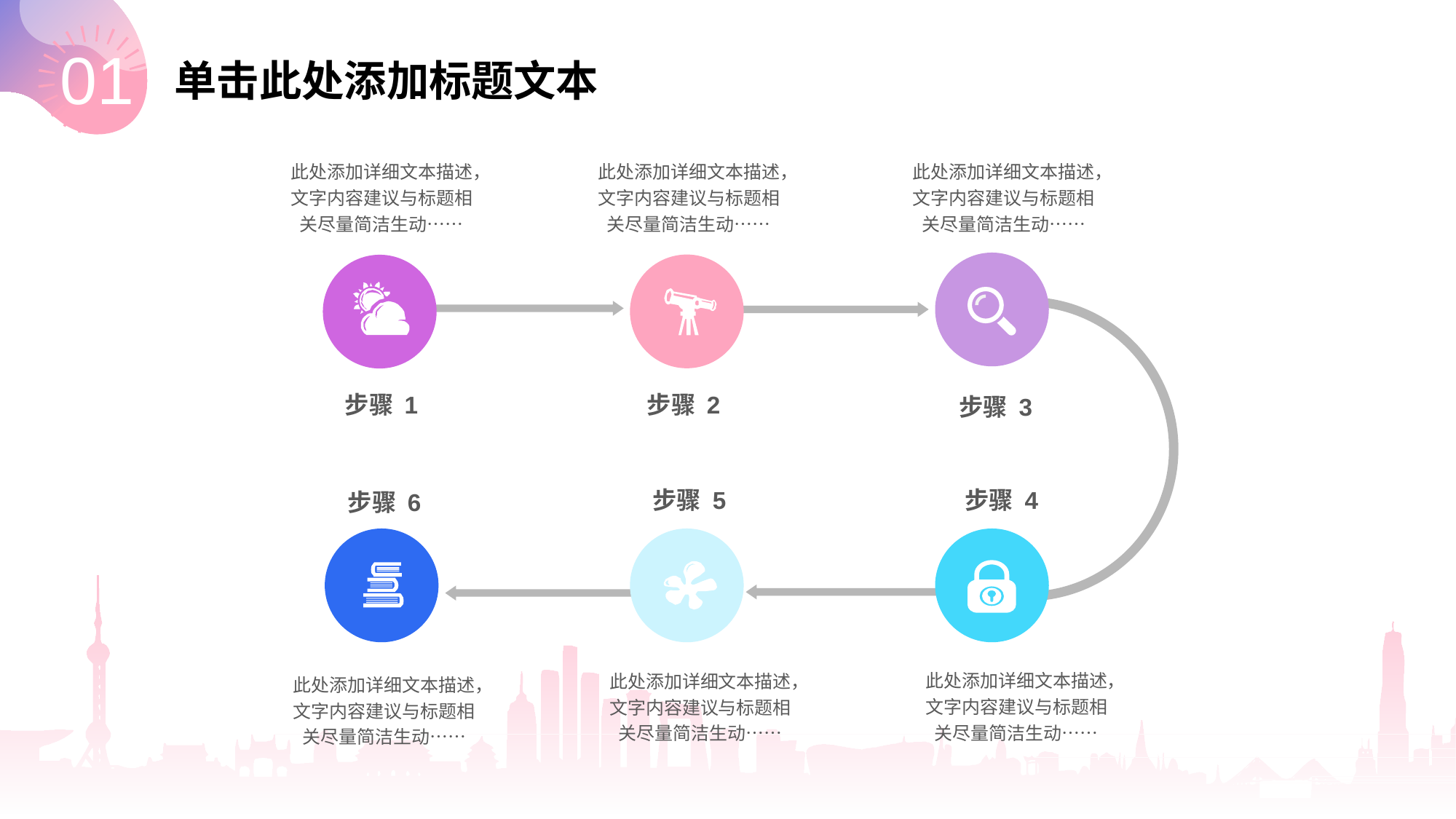

01
单击此处添加标题文本
此处添加详细文本描述，文字内容建议与标题相关尽量简洁生动……
此处添加详细文本描述，文字内容建议与标题相关尽量简洁生动……
此处添加详细文本描述，文字内容建议与标题相关尽量简洁生动……

步骤 1
步骤 2
步骤 3
步骤 5
步骤 4
步骤 6

此处添加详细文本描述，文字内容建议与标题相关尽量简洁生动……
此处添加详细文本描述，文字内容建议与标题相关尽量简洁生动……
此处添加详细文本描述，文字内容建议与标题相关尽量简洁生动……